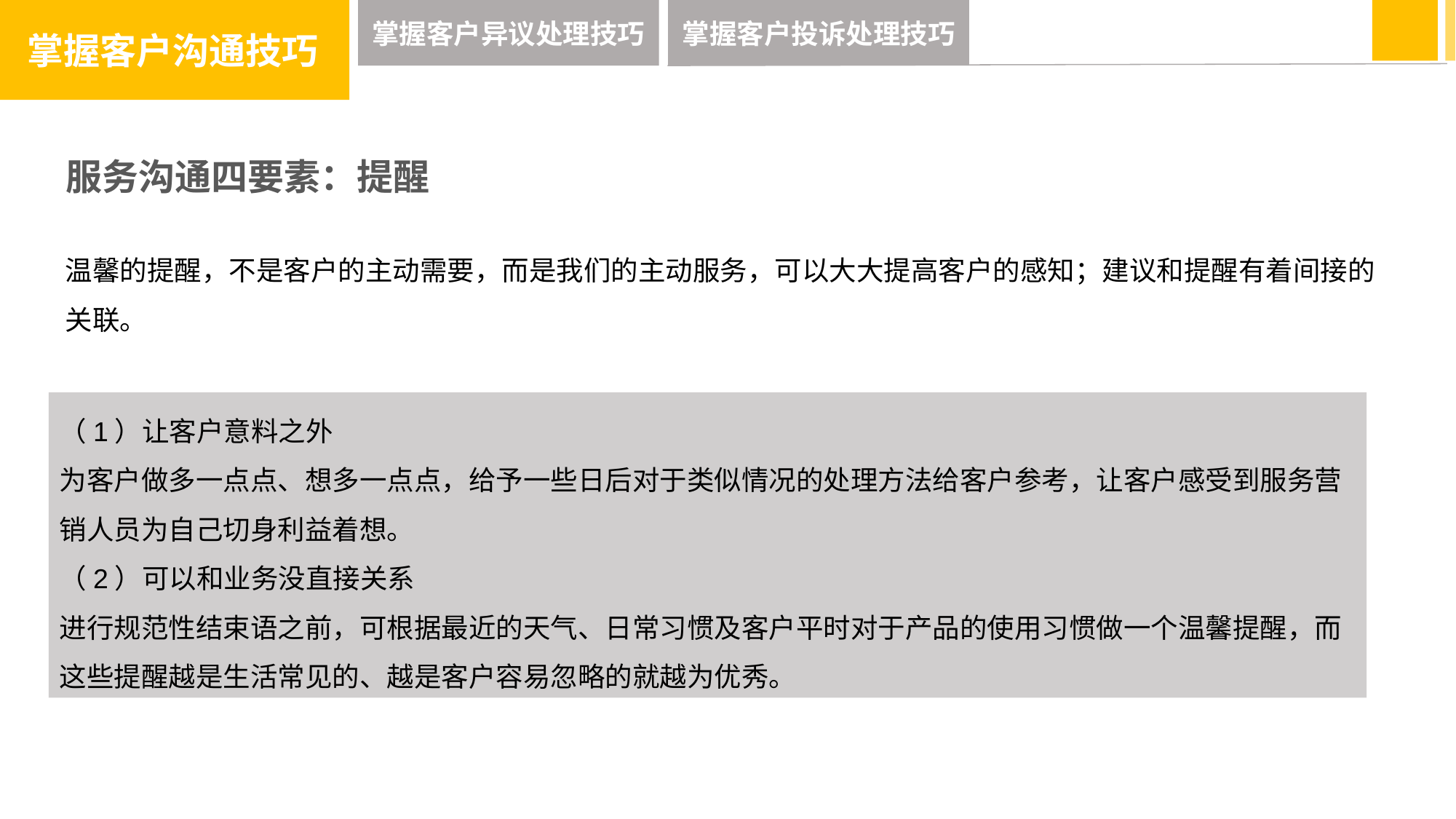

掌握客户沟通技巧
掌握客户异议处理技巧
掌握客户投诉处理技巧

服务沟通四要素：提醒
温馨的提醒，不是客户的主动需要，而是我们的主动服务，可以大大提高客户的感知；建议和提醒有着间接的关联。
（1）让客户意料之外
为客户做多一点点、想多一点点，给予一些日后对于类似情况的处理方法给客户参考，让客户感受到服务营销人员为自己切身利益着想。
（2）可以和业务没直接关系
进行规范性结束语之前，可根据最近的天气、日常习惯及客户平时对于产品的使用习惯做一个温馨提醒，而这些提醒越是生活常见的、越是客户容易忽略的就越为优秀。